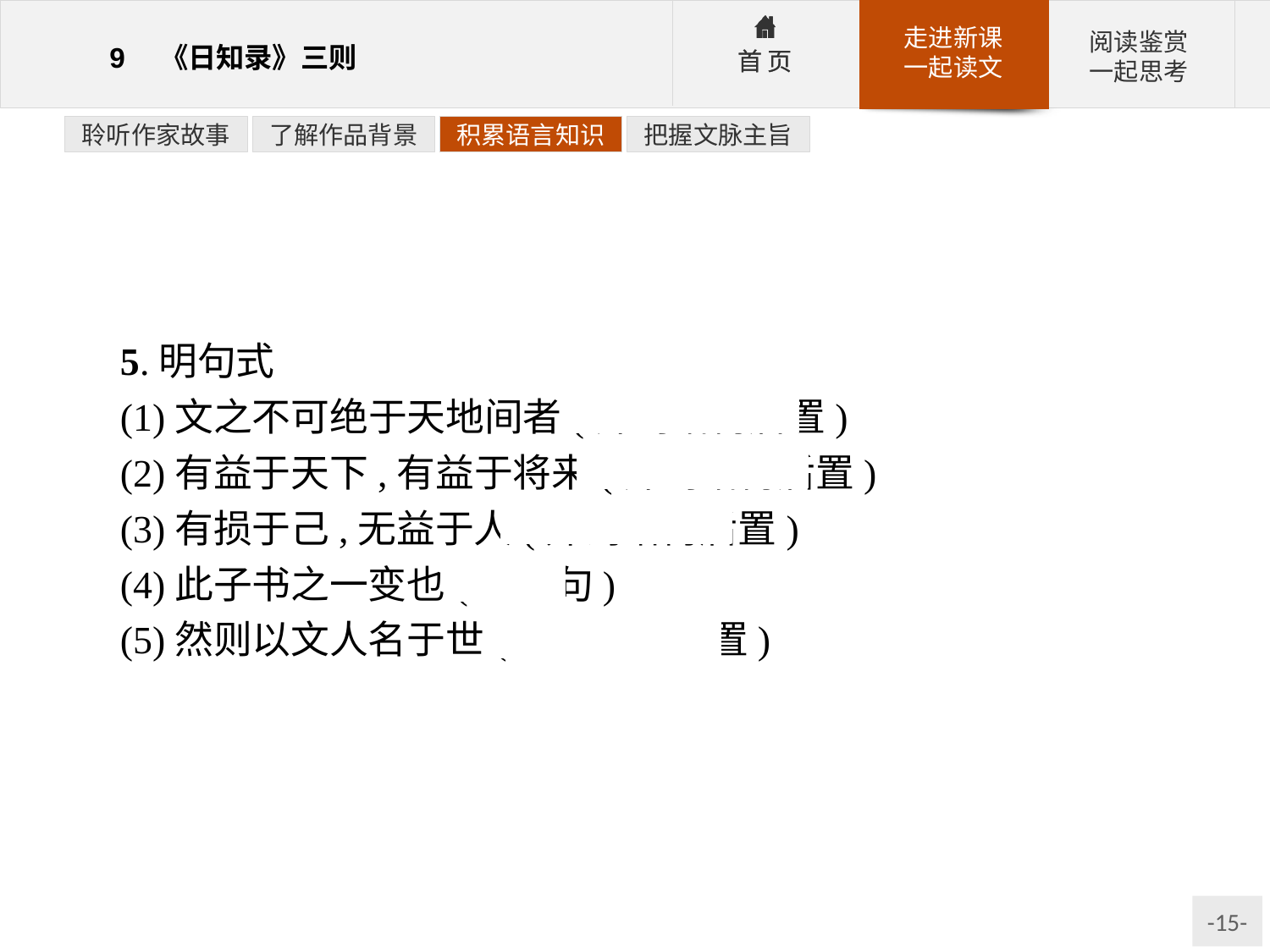

聆听作家故事
了解作品背景
积累语言知识
把握文脉主旨
5.明句式
(1)文之不可绝于天地间者(介词结构后置)
(2)有益于天下,有益于将来(介词结构后置)
(3)有损于己,无益于人(介词结构后置)
(4)此子书之一变也(判断句)
(5)然则以文人名于世(介词结构后置)